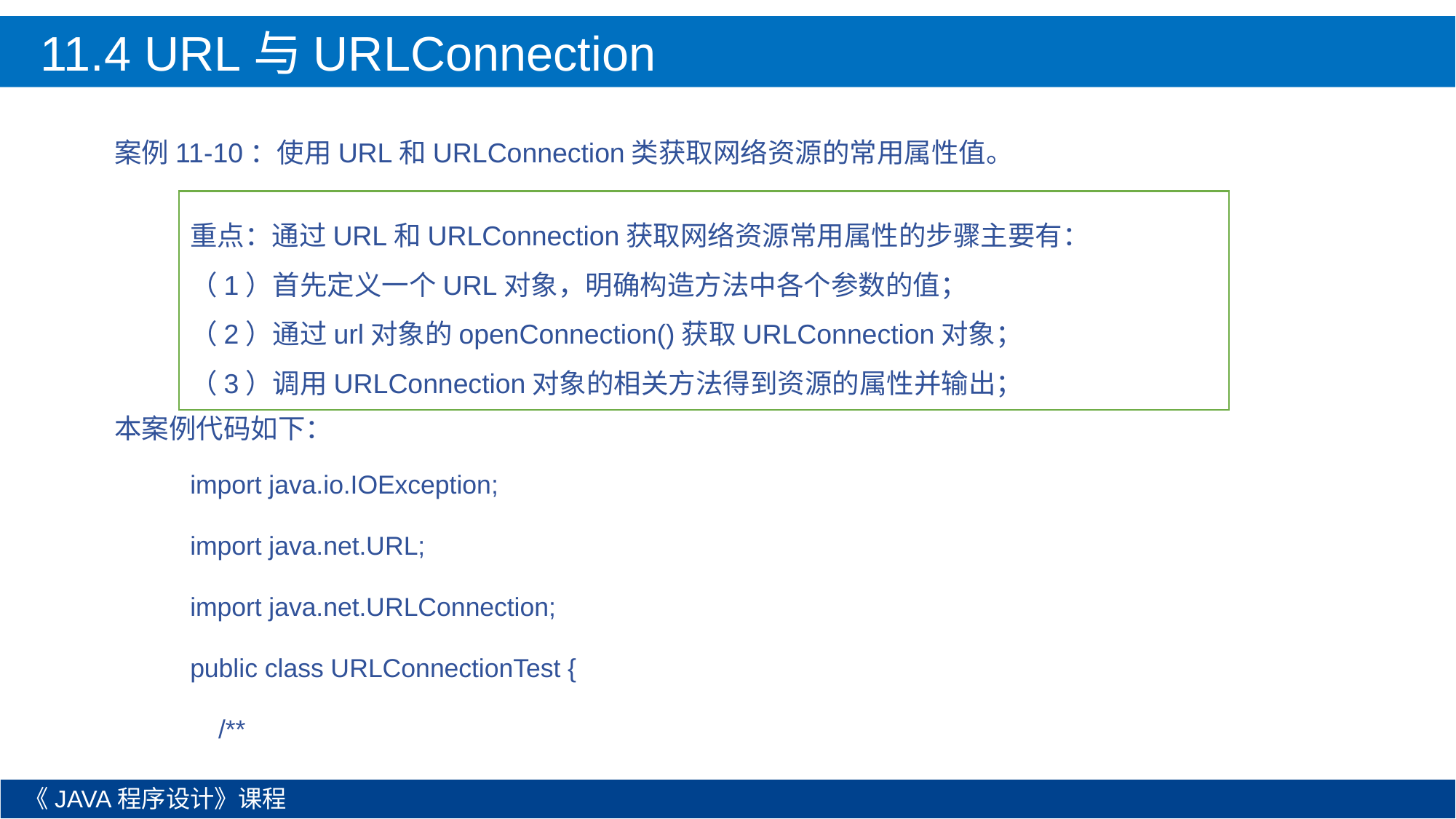

11.4 URL与URLConnection
案例11-10：使用URL和URLConnection类获取网络资源的常用属性值。
重点：通过URL和URLConnection获取网络资源常用属性的步骤主要有：
（1）首先定义一个URL对象，明确构造方法中各个参数的值；
（2）通过url对象的openConnection()获取URLConnection对象；
（3）调用URLConnection对象的相关方法得到资源的属性并输出；
本案例代码如下：
import java.io.IOException;
import java.net.URL;
import java.net.URLConnection;
public class URLConnectionTest {
    /**
《JAVA程序设计》课程